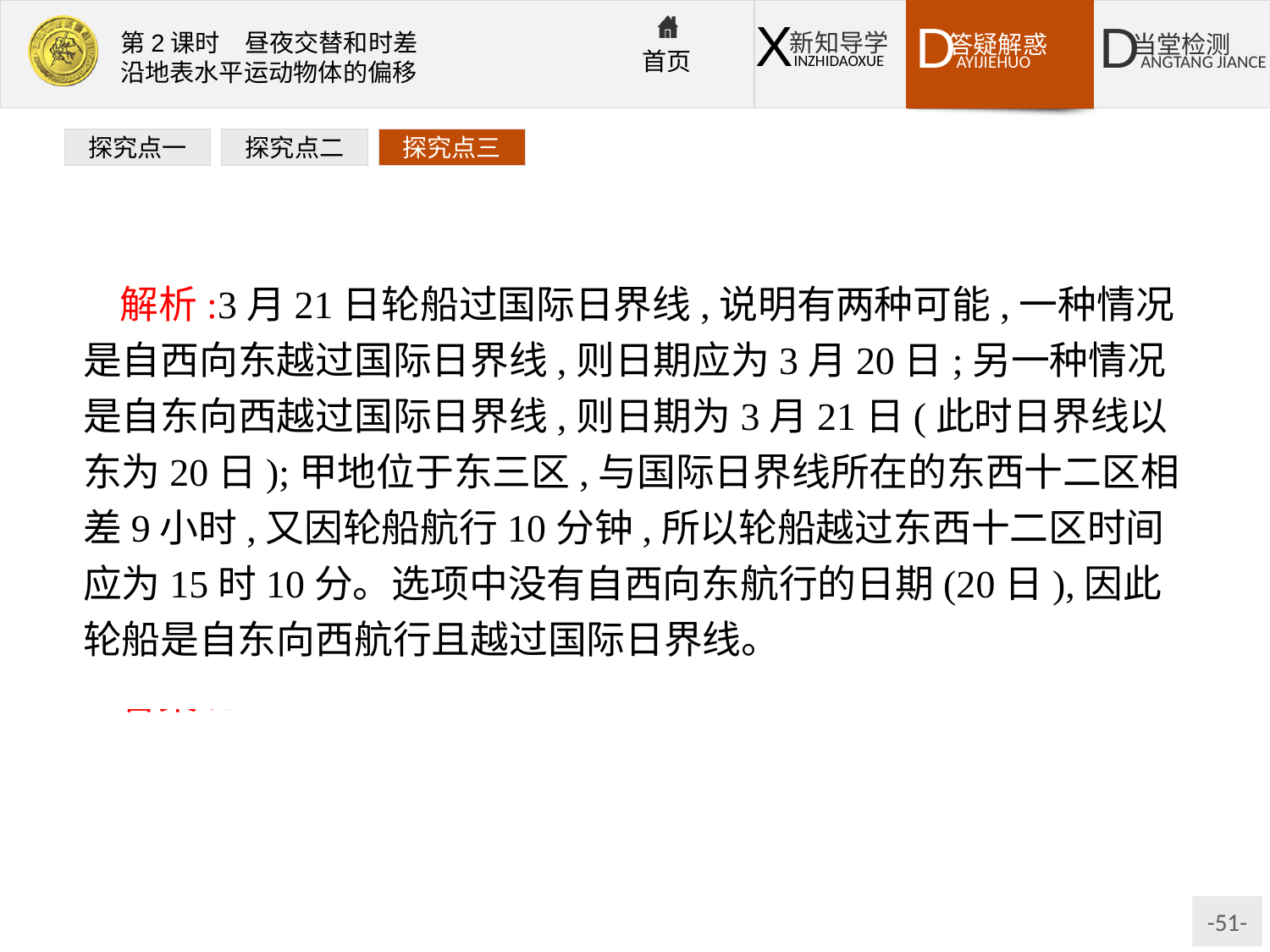

探究点一
探究点二
探究点三
解析:3月21日轮船过国际日界线,说明有两种可能,一种情况是自西向东越过国际日界线,则日期应为3月20日;另一种情况是自东向西越过国际日界线,则日期为3月21日(此时日界线以东为20日);甲地位于东三区,与国际日界线所在的东西十二区相差9小时,又因轮船航行10分钟,所以轮船越过东西十二区时间应为15时10分。选项中没有自西向东航行的日期(20日),因此轮船是自东向西航行且越过国际日界线。
答案:D